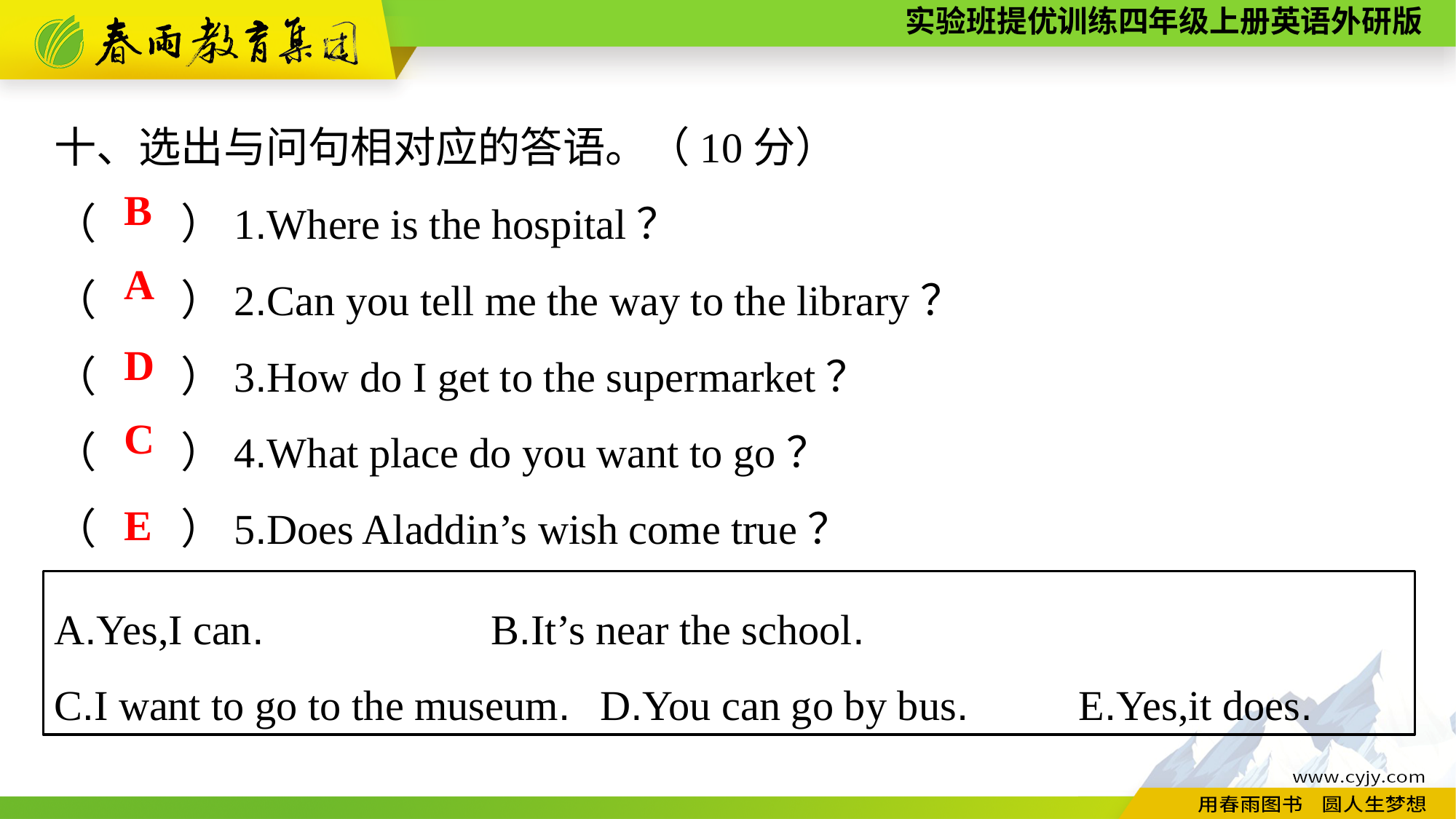

十、选出与问句相对应的答语。（10分）
（　　）1.Where is the hospital？
（　　）2.Can you tell me the way to the library？
（　　）3.How do I get to the supermarket？
（　　）4.What place do you want to go？
（　　）5.Does Aladdin’s wish come true？
B
A
D
C
E
A.Yes,I can.　　　	B.It’s near the school.
C.I want to go to the museum.	D.You can go by bus.　     E.Yes,it does.